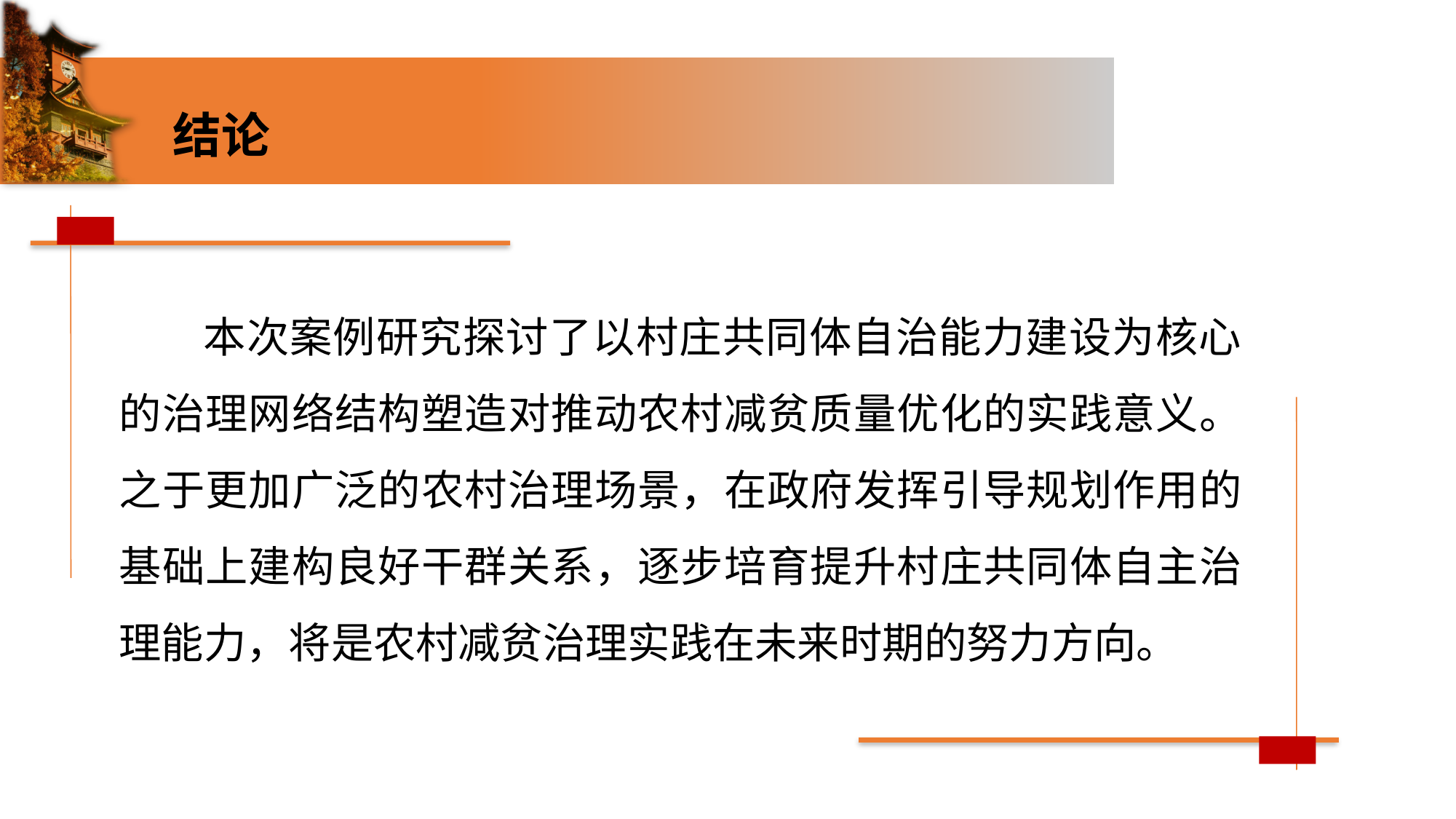

结论

       本次案例研究探讨了以村庄共同体自治能力建设为核心的治理网络结构塑造对推动农村减贫质量优化的实践意义。之于更加广泛的农村治理场景，在政府发挥引导规划作用的基础上建构良好干群关系，逐步培育提升村庄共同体自主治理能力，将是农村减贫治理实践在未来时期的努力方向。